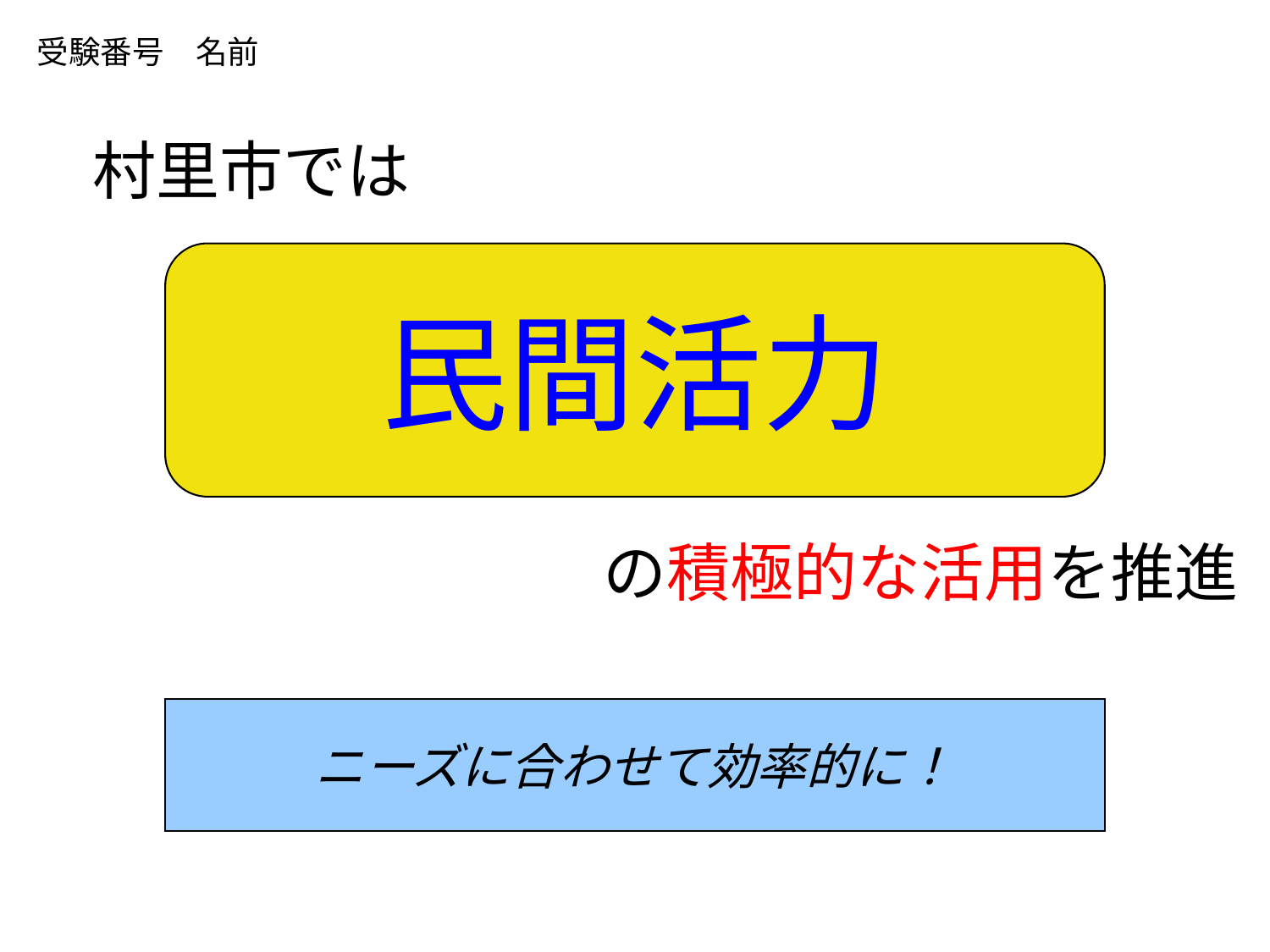

受験番号　名前
村里市では
民間活力
の積極的な活用を推進
ニーズに合わせて効率的に！